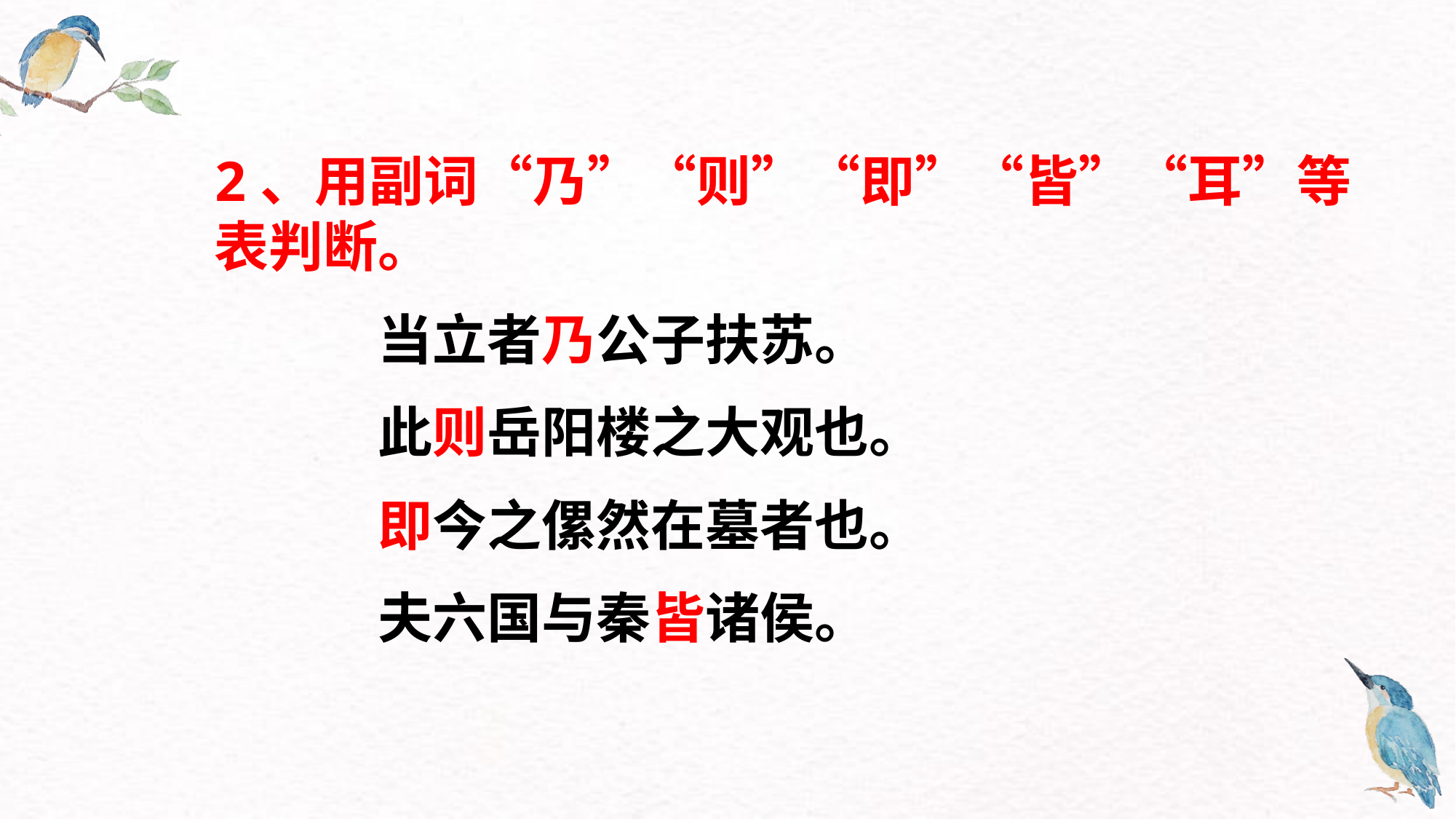

2、用副词“乃”“则”“即”“皆”“耳”等表判断。
　　　当立者乃公子扶苏。
　　　此则岳阳楼之大观也。
　　　即今之傫然在墓者也。
　　　夫六国与秦皆诸侯。